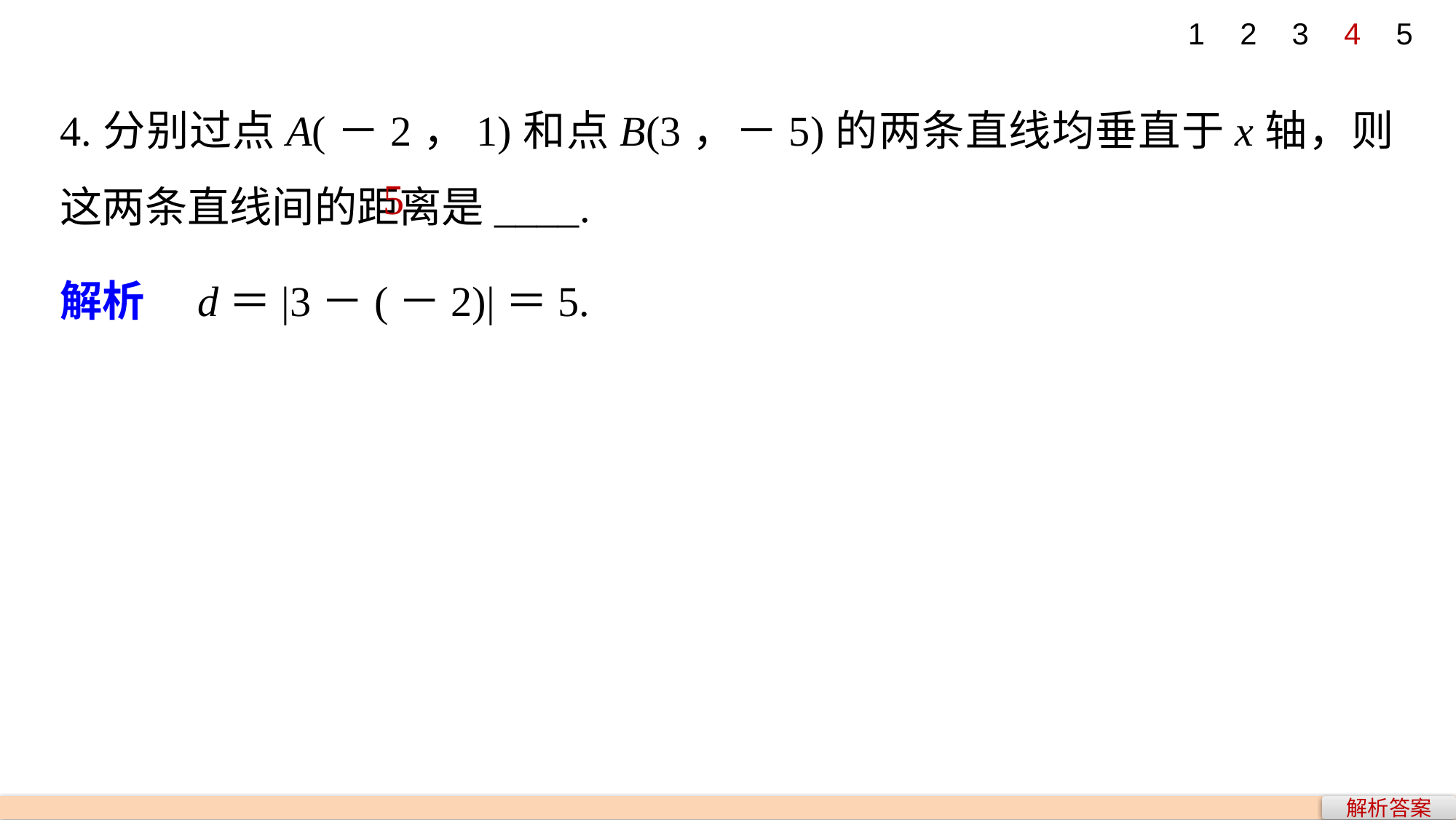

1
2
3
4
5
4.分别过点A(－2，1)和点B(3，－5)的两条直线均垂直于x轴，则这两条直线间的距离是____.
5
解析　d＝|3－(－2)|＝5.
解析答案